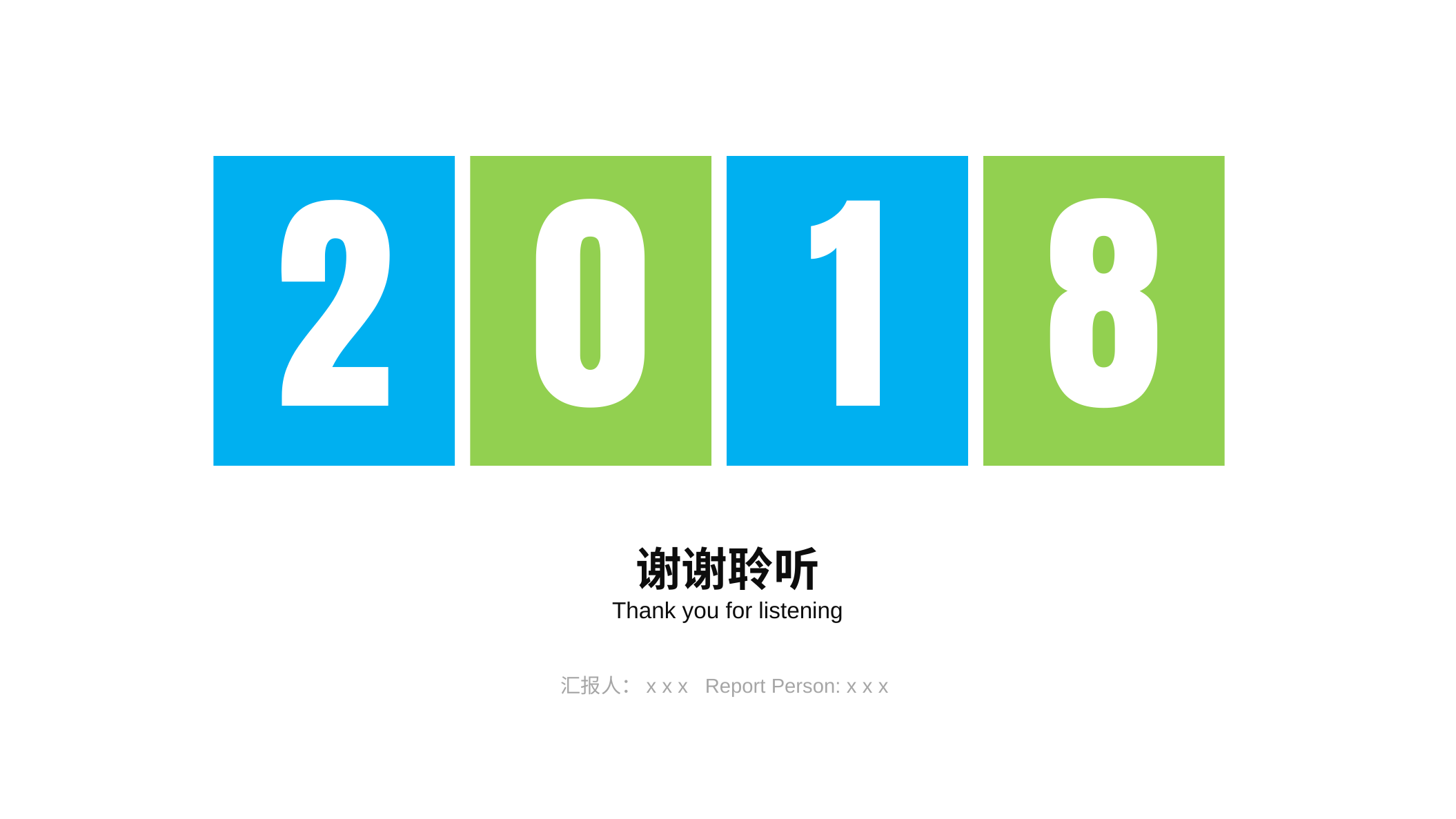

2
0
1
8
谢谢聆听
Thank you for listening
汇报人：x x x   Report Person: x x x